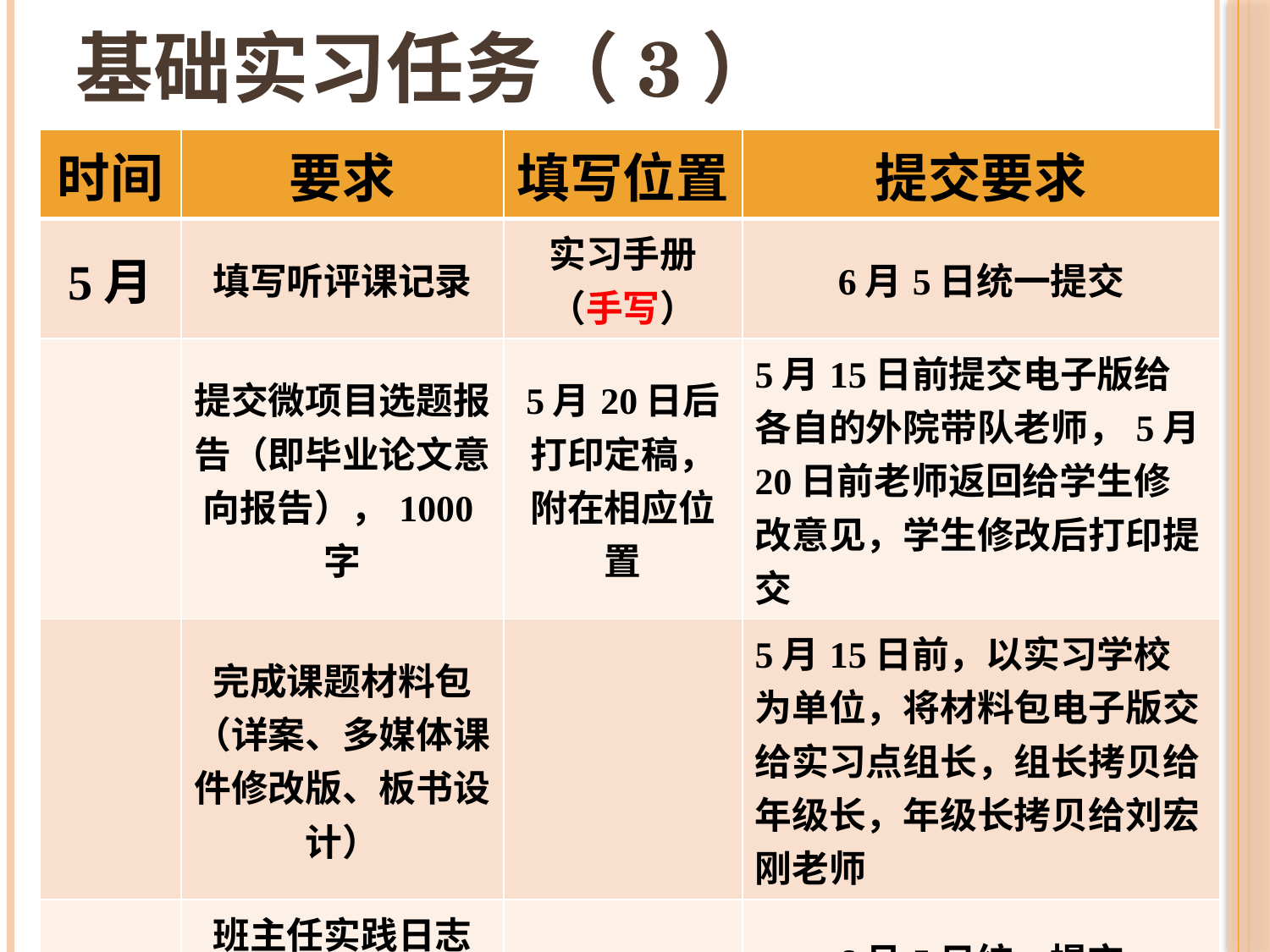

# 基础实习任务（3）
| 时间 | 要求 | 填写位置 | 提交要求 |
| --- | --- | --- | --- |
| 5月 | 填写听评课记录 | 实习手册（手写） | 6月5日统一提交 |
|  | 提交微项目选题报告（即毕业论文意向报告），1000字 | 5月20日后打印定稿，附在相应位置 | 5月15日前提交电子版给各自的外院带队老师，5月20日前老师返回给学生修改意见，学生修改后打印提交 |
|  | 完成课题材料包（详案、多媒体课件修改版、板书设计） |  | 5月15日前，以实习学校为单位，将材料包电子版交给实习点组长，组长拷贝给年级长，年级长拷贝给刘宏刚老师 |
|  | 班主任实践日志（选填） |  | 6月5日统一提交 |
|  | 教研活动记录（选填） |  | 6月5日统一提交 |